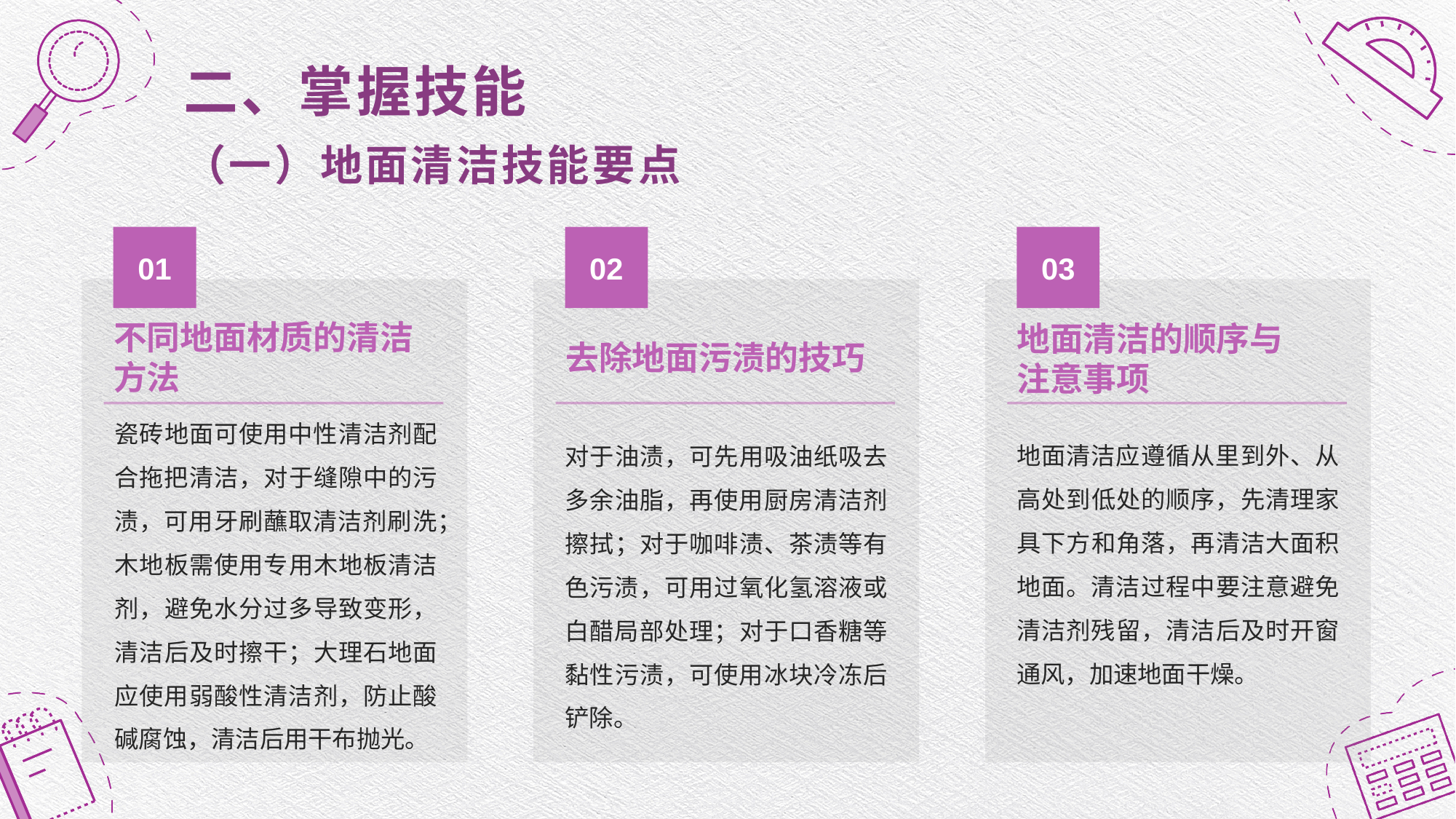

二、掌握技能
（一）地面清洁技能要点
01
02
03

不同地面材质的清洁方法
去除地面污渍的技巧
地面清洁的顺序与
注意事项
瓷砖地面可使用中性清洁剂配合拖把清洁，对于缝隙中的污渍，可用牙刷蘸取清洁剂刷洗；木地板需使用专用木地板清洁剂，避免水分过多导致变形，清洁后及时擦干；大理石地面应使用弱酸性清洁剂，防止酸碱腐蚀，清洁后用干布抛光。
地面清洁应遵循从里到外、从高处到低处的顺序，先清理家具下方和角落，再清洁大面积地面。清洁过程中要注意避免清洁剂残留，清洁后及时开窗通风，加速地面干燥。
对于油渍，可先用吸油纸吸去多余油脂，再使用厨房清洁剂擦拭；对于咖啡渍、茶渍等有色污渍，可用过氧化氢溶液或白醋局部处理；对于口香糖等黏性污渍，可使用冰块冷冻后铲除。